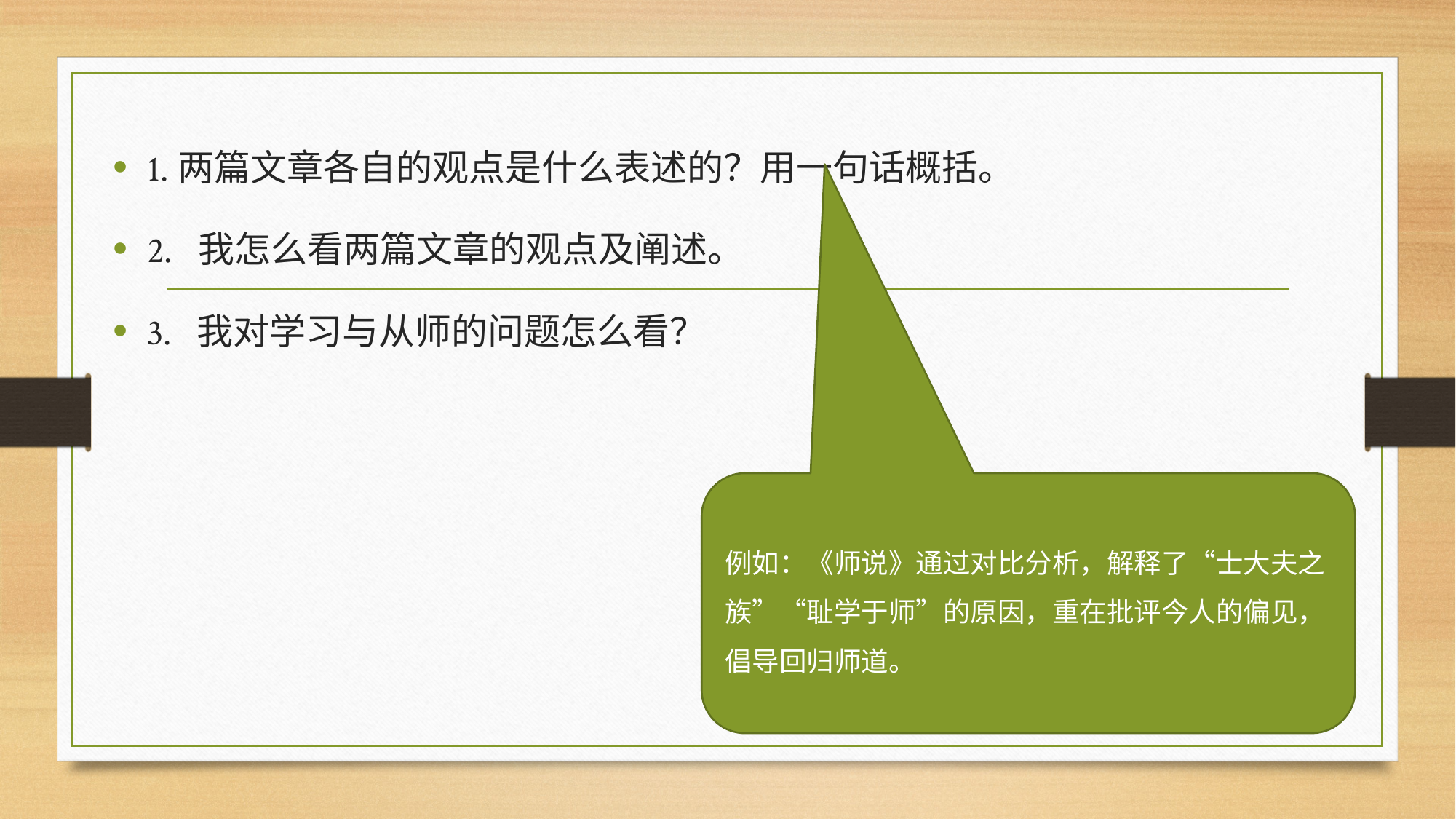

1.两篇文章各自的观点是什么表述的？用一句话概括。
2.  我怎么看两篇文章的观点及阐述。
3.  我对学习与从师的问题怎么看？
例如：《师说》通过对比分析，解释了“士大夫之族”“耻学于师”的原因，重在批评今人的偏见，倡导回归师道。